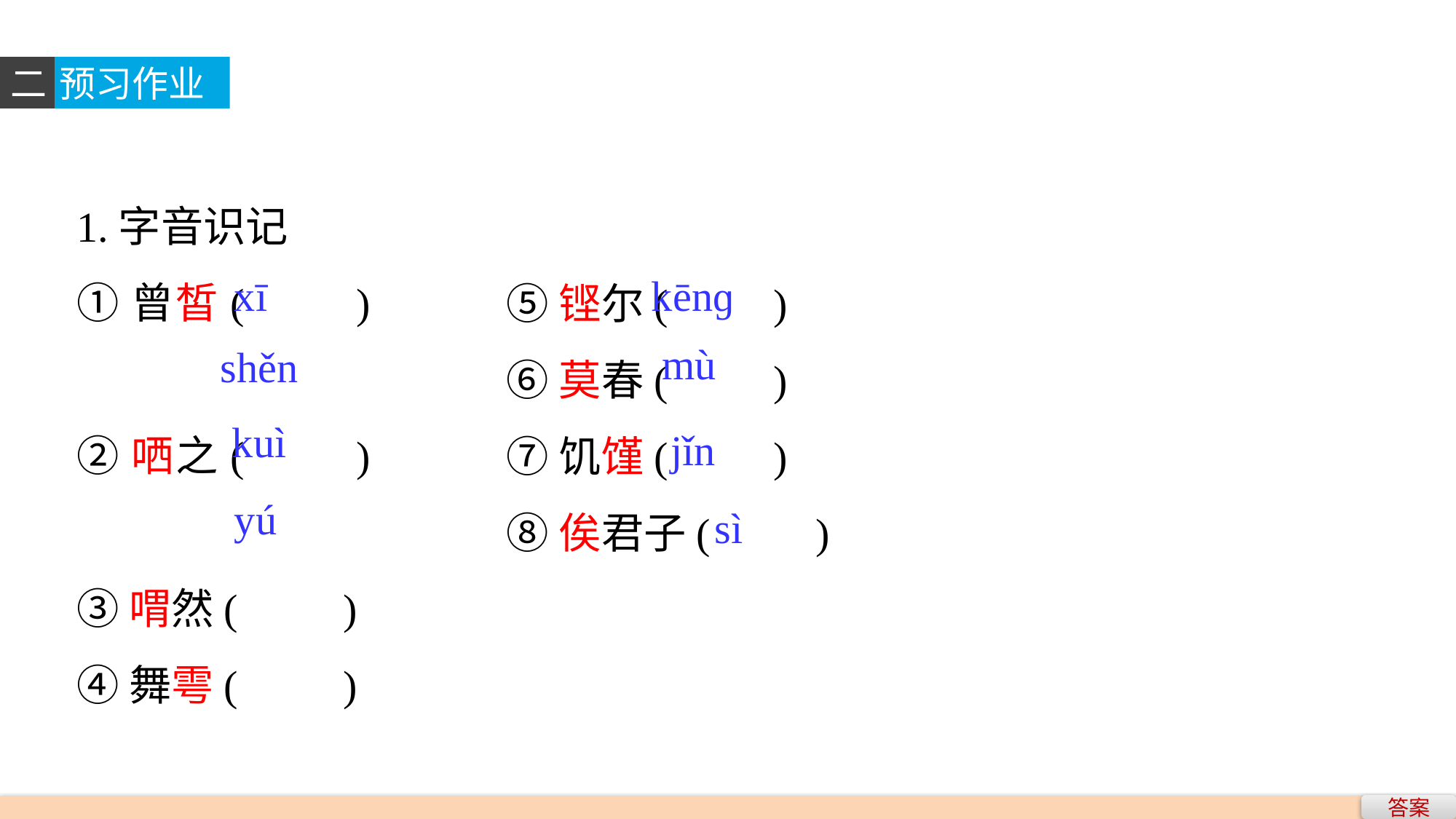

二
预习作业
1.字音识记
①曾皙(　　)
②哂之(　　)
③喟然(　　)
④舞雩(　　)
⑤铿尔(　　)
⑥莫春(　　)
⑦饥馑(　　)
⑧俟君子(　　)
xī
kēnɡ
mù
shěn
kuì
jǐn
yú
sì
答案